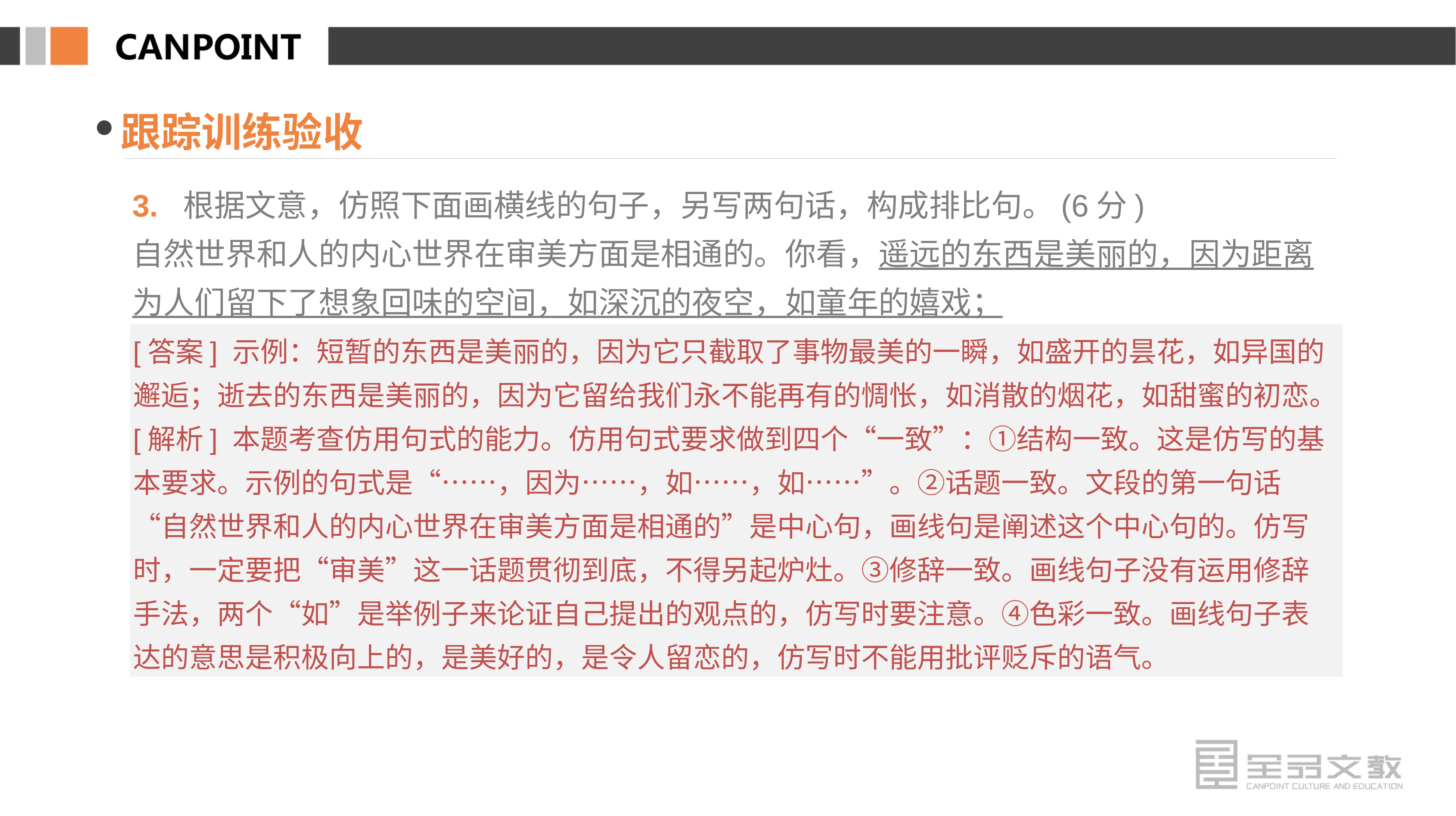

跟踪训练验收

3.  根据文意，仿照下面画横线的句子，另写两句话，构成排比句。(6分)
自然世界和人的内心世界在审美方面是相通的。你看，遥远的东西是美丽的，因为距离为人们留下了想象回味的空间，如深沉的夜空，如童年的嬉戏；
[答案] 示例：短暂的东西是美丽的，因为它只截取了事物最美的一瞬，如盛开的昙花，如异国的邂逅；逝去的东西是美丽的，因为它留给我们永不能再有的惆怅，如消散的烟花，如甜蜜的初恋。
[解析] 本题考查仿用句式的能力。仿用句式要求做到四个“一致”：①结构一致。这是仿写的基本要求。示例的句式是“……，因为……，如……，如……”。②话题一致。文段的第一句话“自然世界和人的内心世界在审美方面是相通的”是中心句，画线句是阐述这个中心句的。仿写时，一定要把“审美”这一话题贯彻到底，不得另起炉灶。③修辞一致。画线句子没有运用修辞手法，两个“如”是举例子来论证自己提出的观点的，仿写时要注意。④色彩一致。画线句子表达的意思是积极向上的，是美好的，是令人留恋的，仿写时不能用批评贬斥的语气。